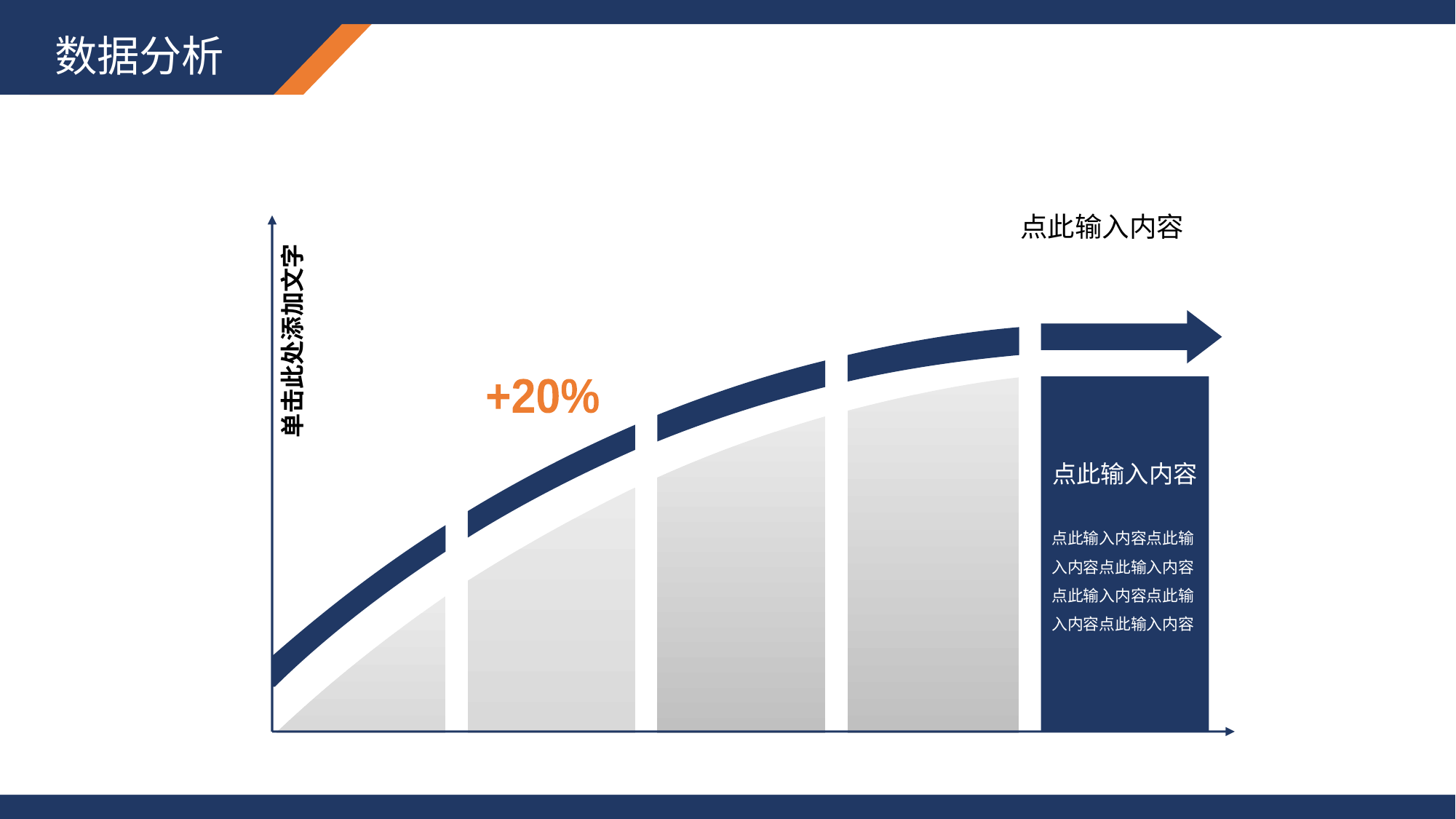

数据分析
点此输入内容

单击此处添加文字

+20%

点此输入内容

点此输入内容点此输入内容点此输入内容点此输入内容点此输入内容点此输入内容